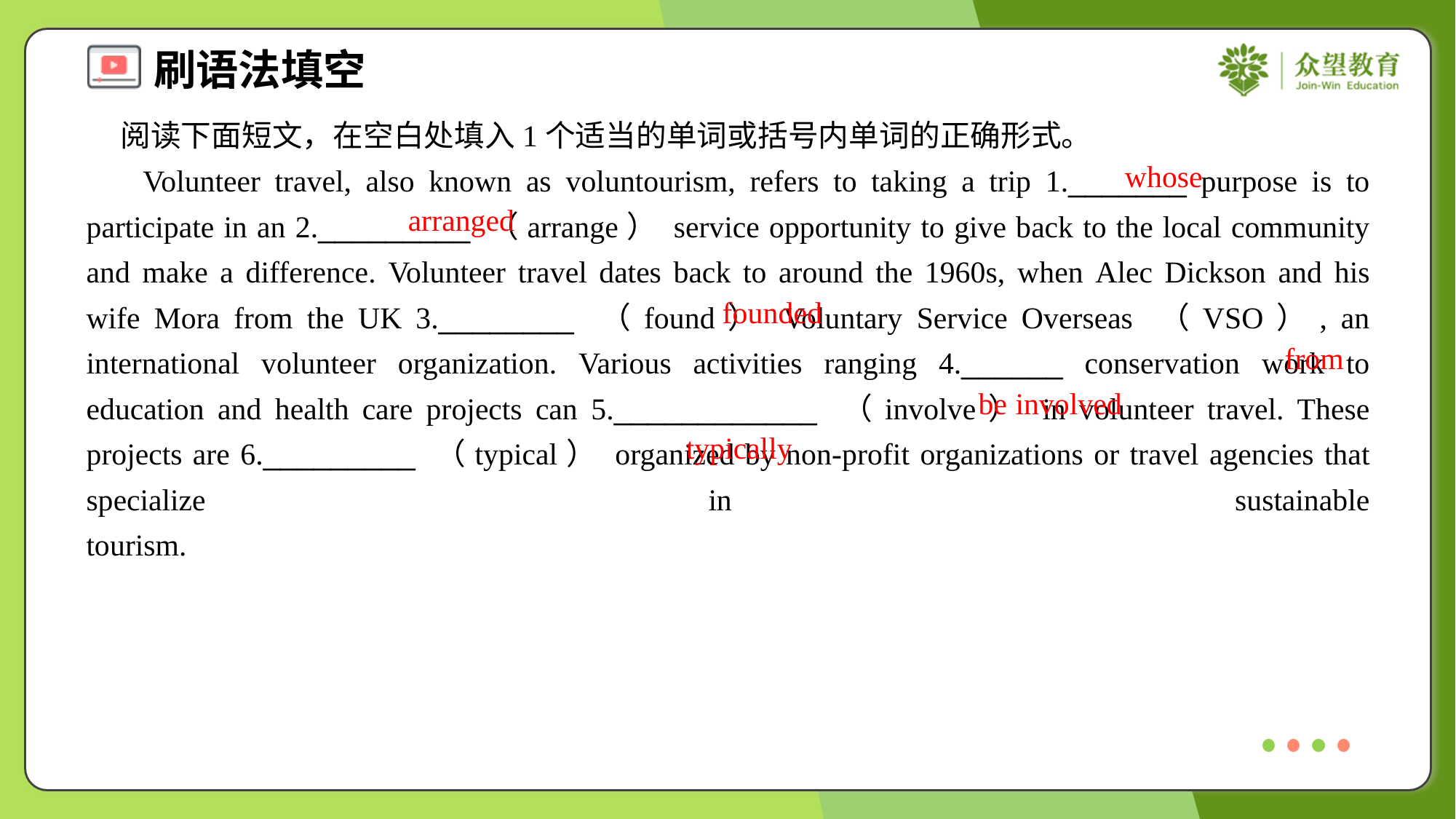

阅读下面短文，在空白处填入1个适当的单词或括号内单词的正确形式。
    Volunteer travel, also known as voluntourism, refers to taking a trip 1._______ purpose is to participate in an 2._________ （arrange） service opportunity to give back to the local community and make a difference. Volunteer travel dates back to around the 1960s, when Alec Dickson and his wife Mora from the UK 3.________ （found） Voluntary Service Overseas （VSO）, an international volunteer organization. Various activities ranging 4.______ conservation work to education and health care projects can 5.____________ （involve） in volunteer travel. These projects are 6._________ （typical） organized by non-profit organizations or travel agencies that specialize in sustainable tourism.#1.1
whose
arranged
founded
from
be involved
typically